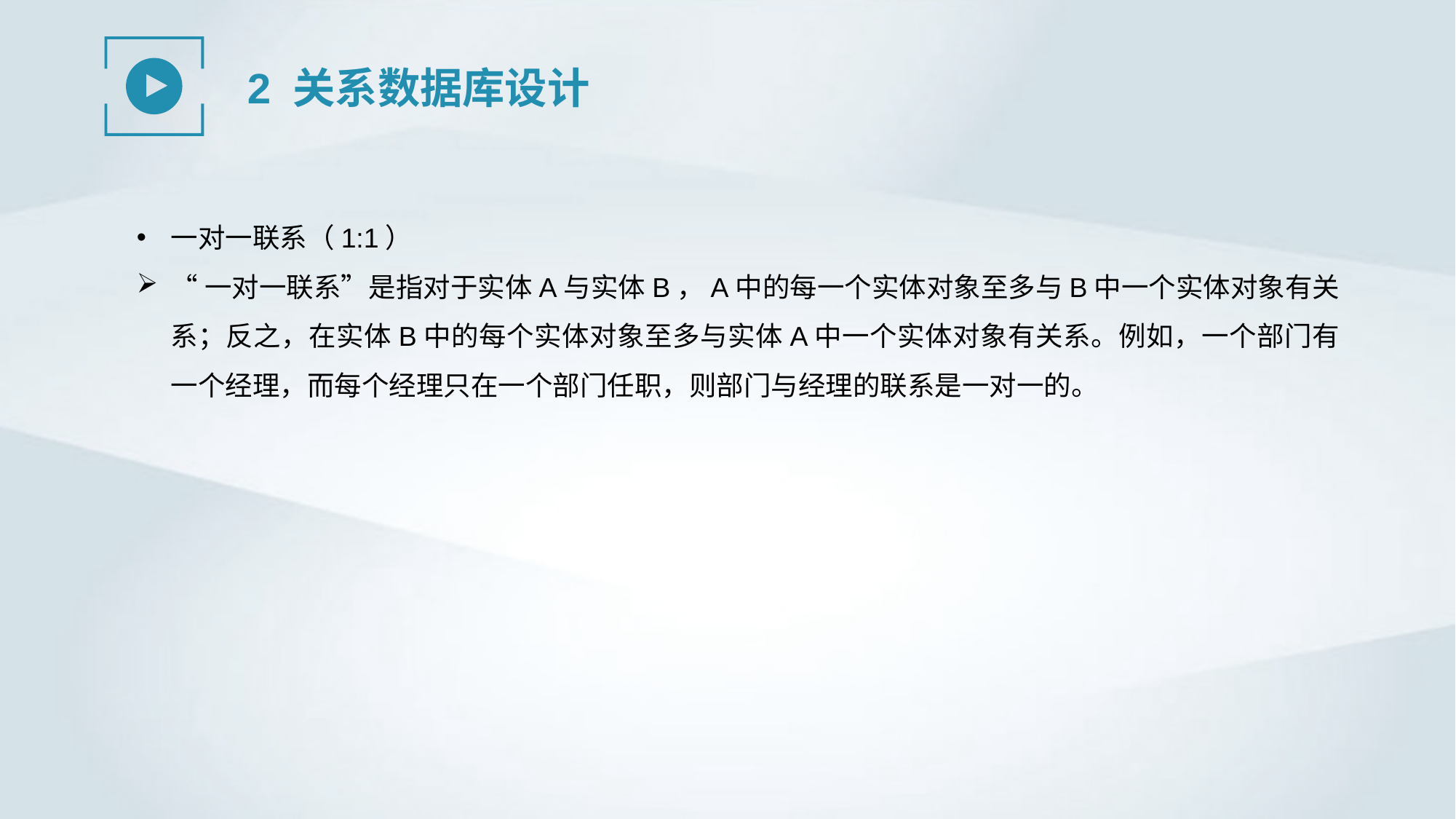

2 关系数据库设计
一对一联系（1:1）
“一对一联系”是指对于实体A与实体B，A中的每一个实体对象至多与B中一个实体对象有关系；反之，在实体B中的每个实体对象至多与实体A中一个实体对象有关系。例如，一个部门有一个经理，而每个经理只在一个部门任职，则部门与经理的联系是一对一的。